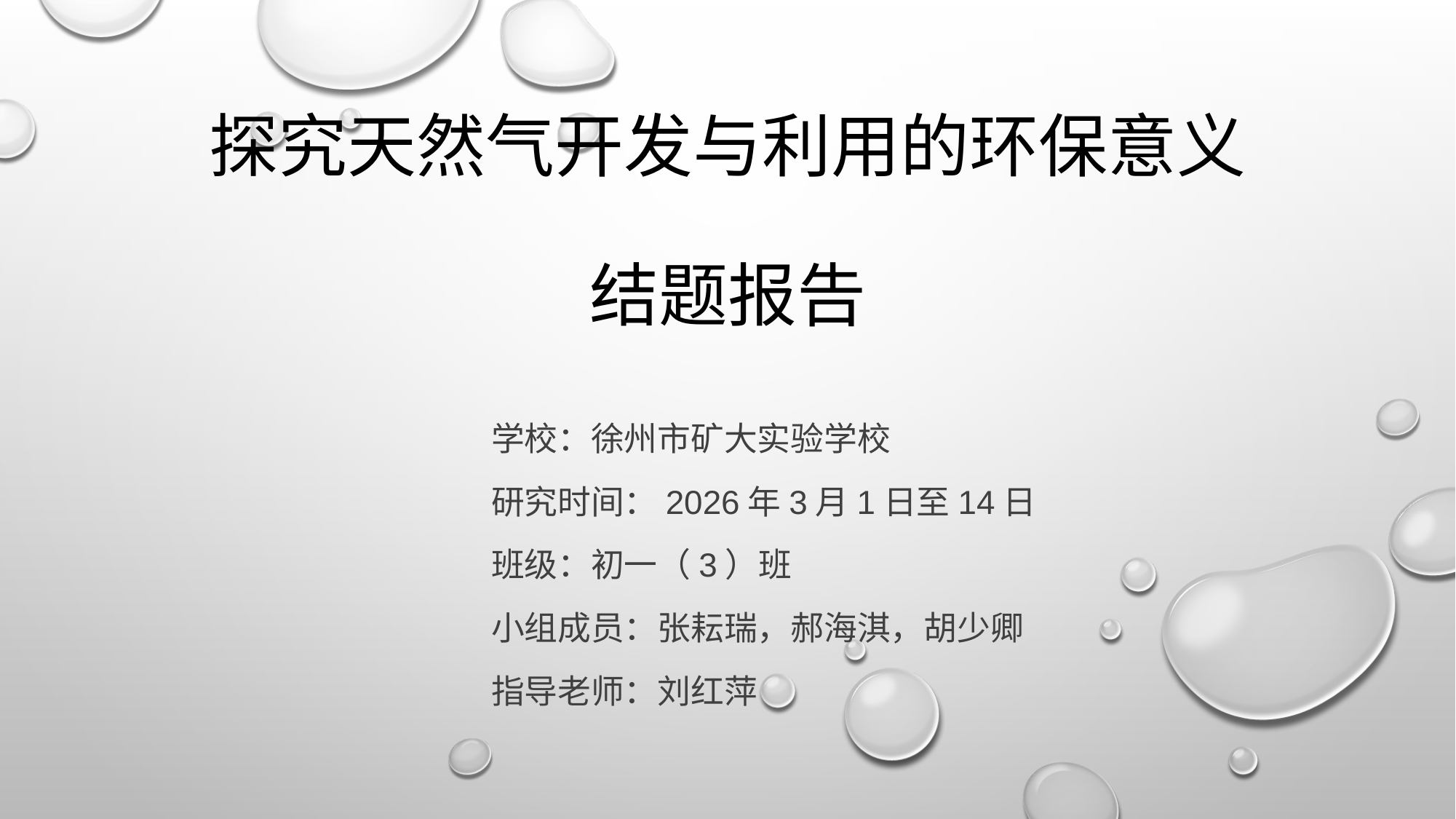

# 探究天然气开发与利用的环保意义 结题报告
学校：徐州市矿大实验学校
研究时间：2026年3月1日至14日
班级：初一（3）班
小组成员：张耘瑞，郝海淇，胡少卿
指导老师：刘红萍